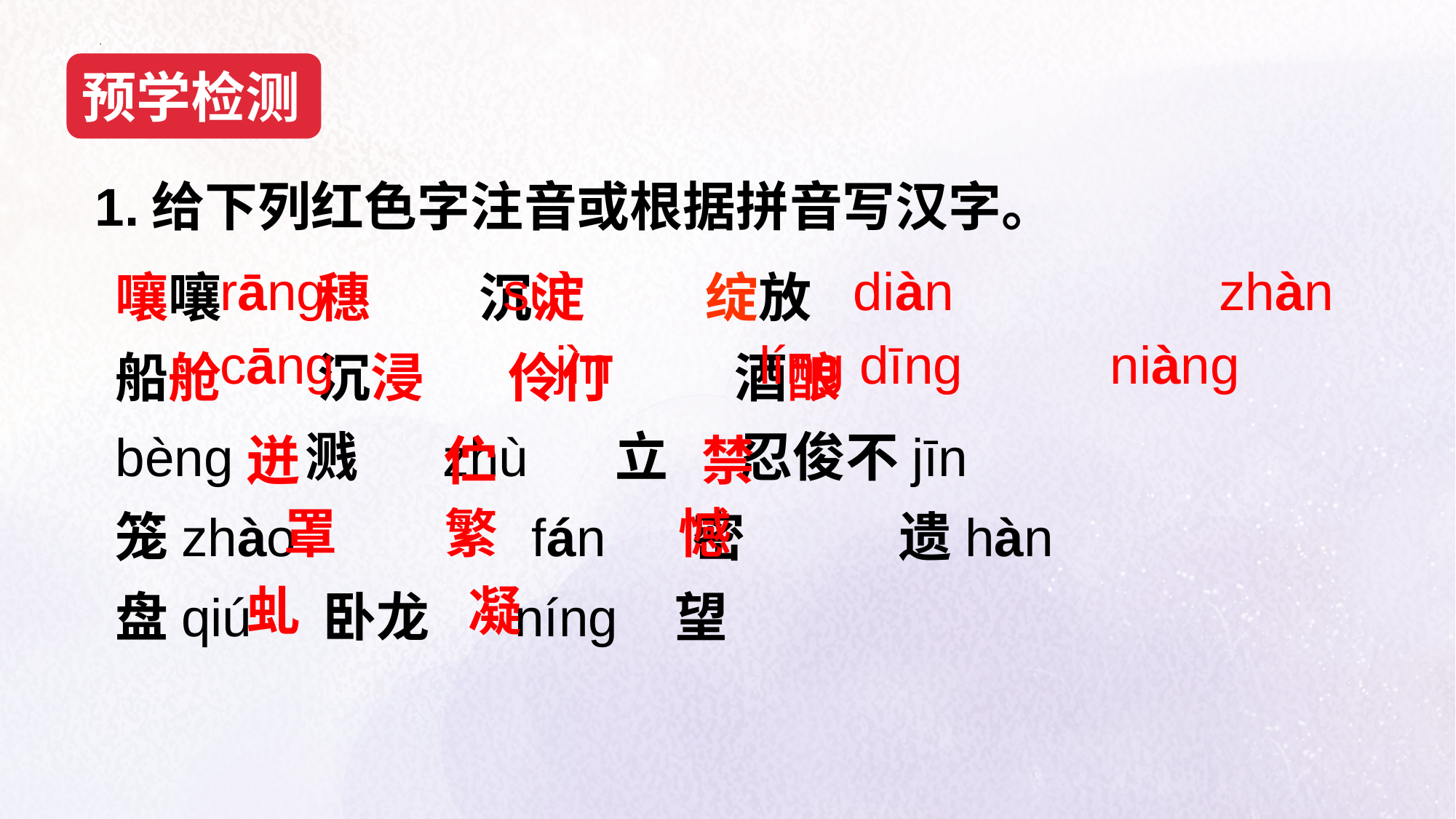

预学检测
1.给下列红色字注音或根据拼音写汉字。
嚷嚷        穗         沉淀          绽放
船舱        沉浸       伶仃          酒酿
bèng    溅      zhù     立      忍俊不jīn
笼zhào                fán     密             遗hàn
盘qiú    卧龙      níng   望
rāng            suì                   diàn                  zhàn
cāng               jìn          líng dīng          niàng
迸            伫                 禁
  罩         繁               憾
虬              凝